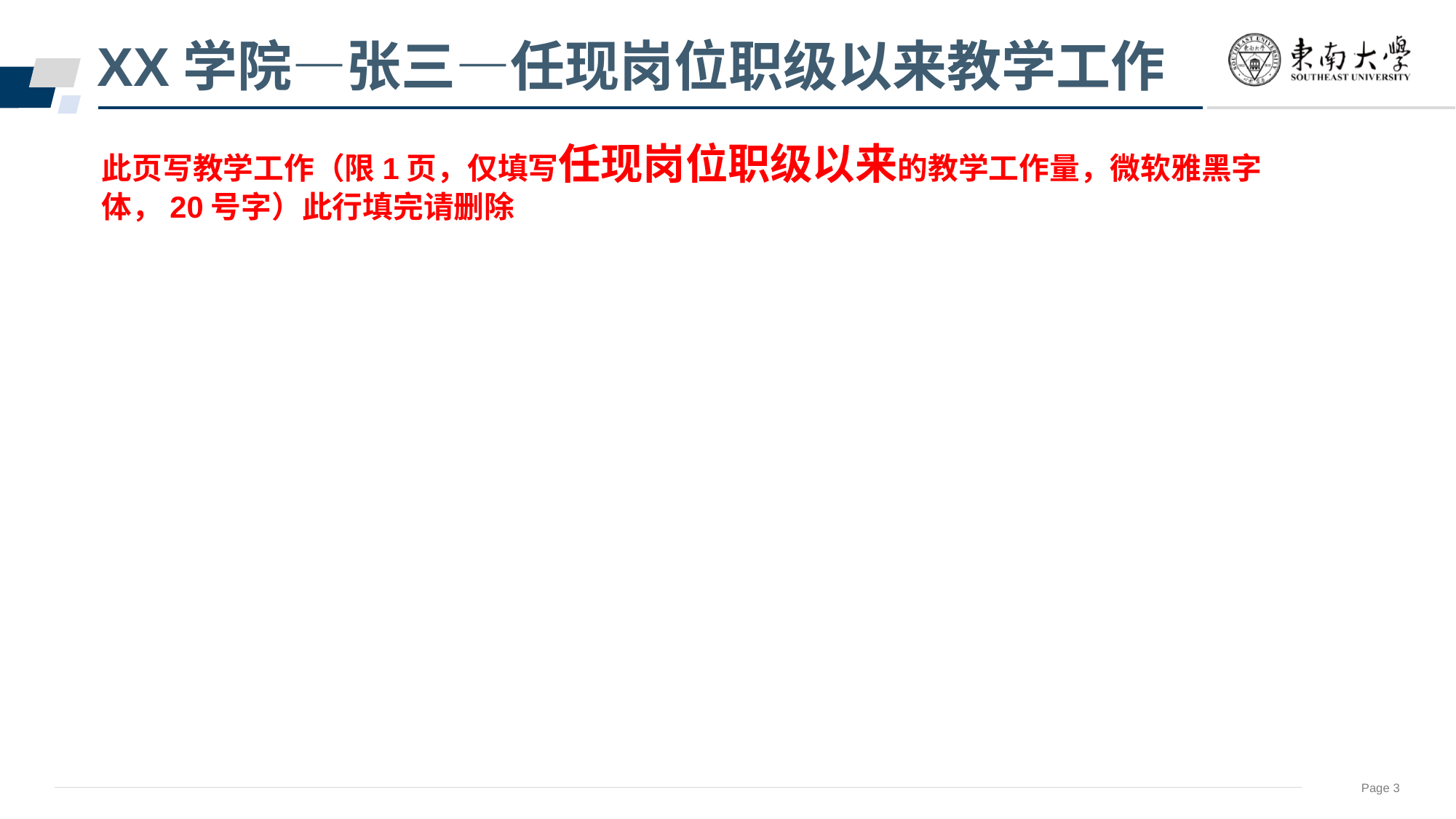

XX学院—张三—任现岗位职级以来教学工作
此页写教学工作（限1页，仅填写任现岗位职级以来的教学工作量，微软雅黑字体，20号字）此行填完请删除